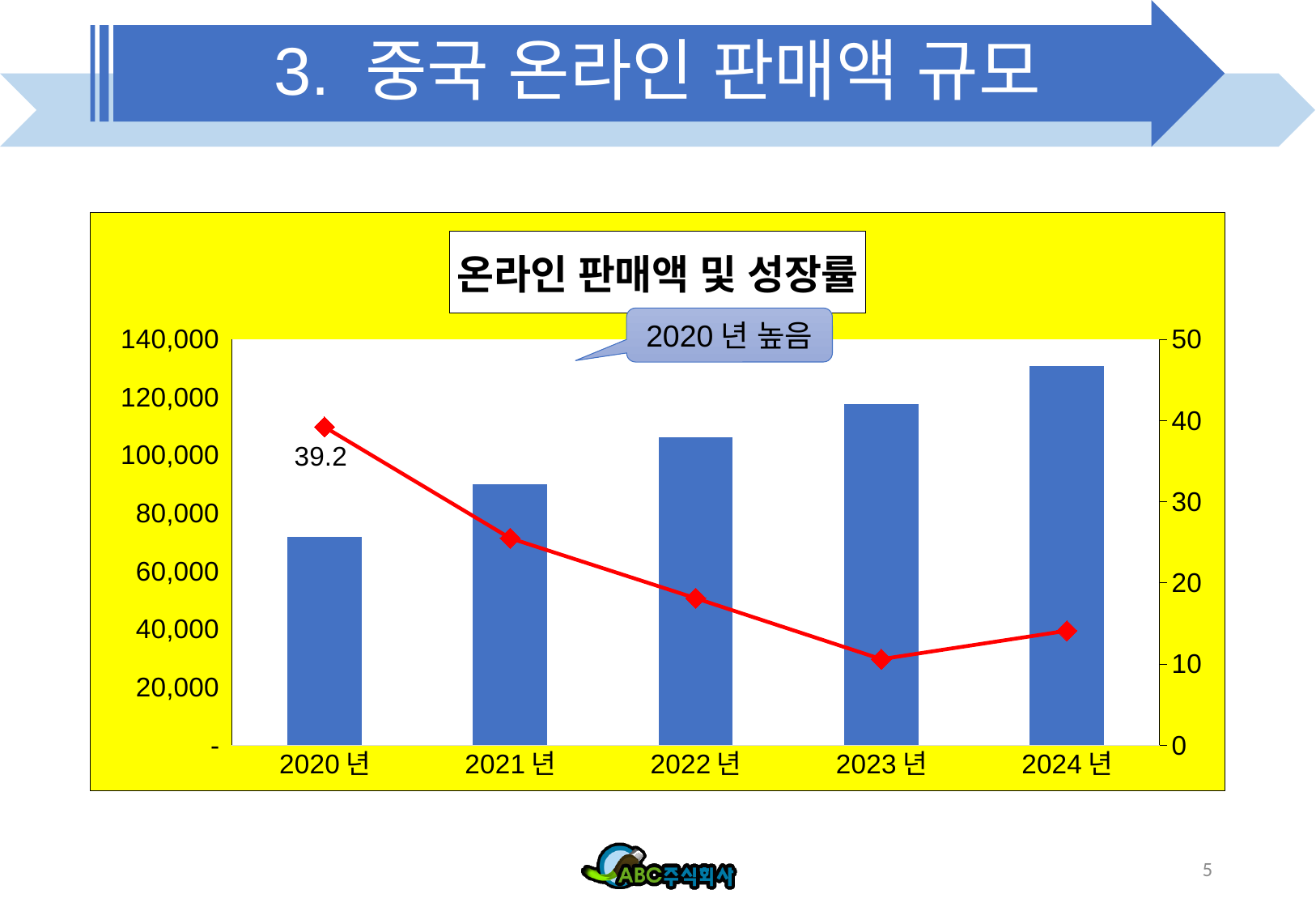

# 3. 중국 온라인 판매액 규모

### Chart: 온라인 판매액 및 성장률

| Category | 판매액(억 위안) | 성장률(%) |
|---|---|---|
| 2020년 | 71751.0 | 39.2 |
| 2021년 | 90065.0 | 25.5 |
| 2022년 | 106324.0 | 18.1 |
| 2023년 | 117601.0 | 10.6 |
| 2024년 | 130884.0 | 14.1 |
2020년 높음
5